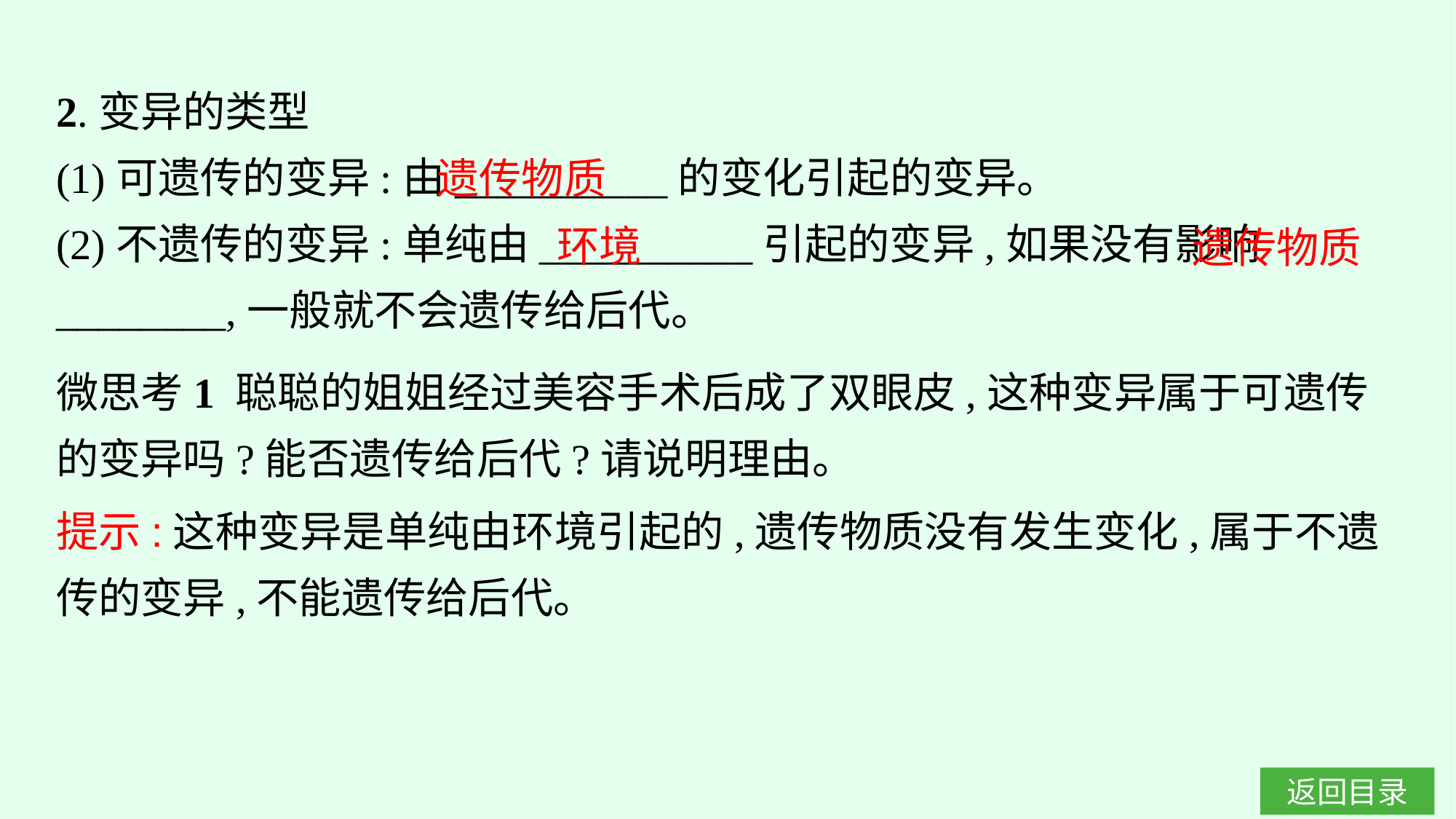

2.变异的类型
(1)可遗传的变异:由__________的变化引起的变异。
(2)不遗传的变异:单纯由__________引起的变异,如果没有影响________,一般就不会遗传给后代。
遗传物质
环境
遗传物质
微思考1 聪聪的姐姐经过美容手术后成了双眼皮,这种变异属于可遗传的变异吗?能否遗传给后代?请说明理由。
提示:这种变异是单纯由环境引起的,遗传物质没有发生变化,属于不遗传的变异,不能遗传给后代。